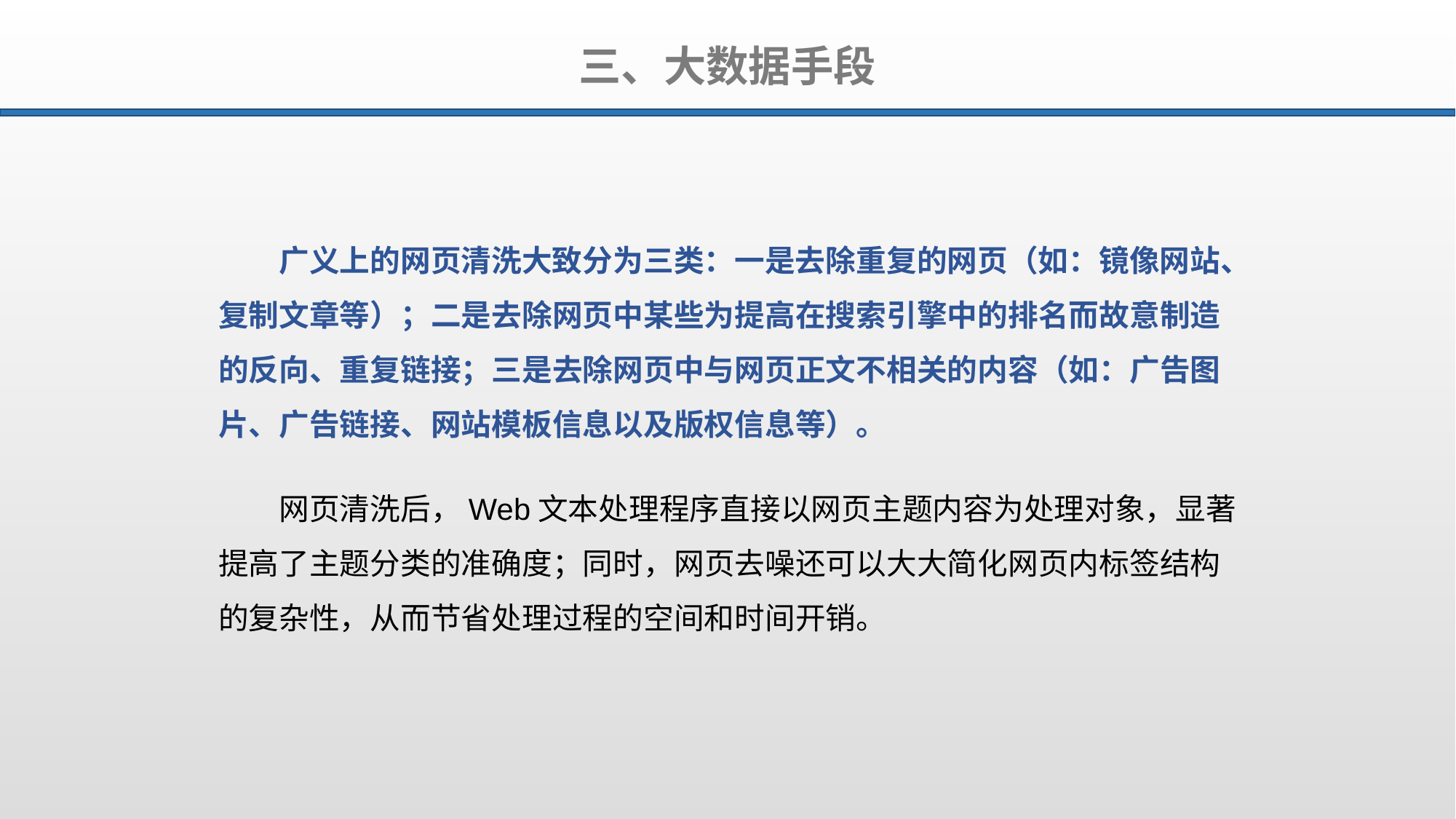

三、大数据手段

广义上的网页清洗大致分为三类：一是去除重复的网页（如：镜像网站、复制文章等）；二是去除网页中某些为提高在搜索引擎中的排名而故意制造的反向、重复链接；三是去除网页中与网页正文不相关的内容（如：广告图片、广告链接、网站模板信息以及版权信息等）。
网页清洗后，Web文本处理程序直接以网页主题内容为处理对象，显著提高了主题分类的准确度；同时，网页去噪还可以大大简化网页内标签结构的复杂性，从而节省处理过程的空间和时间开销。